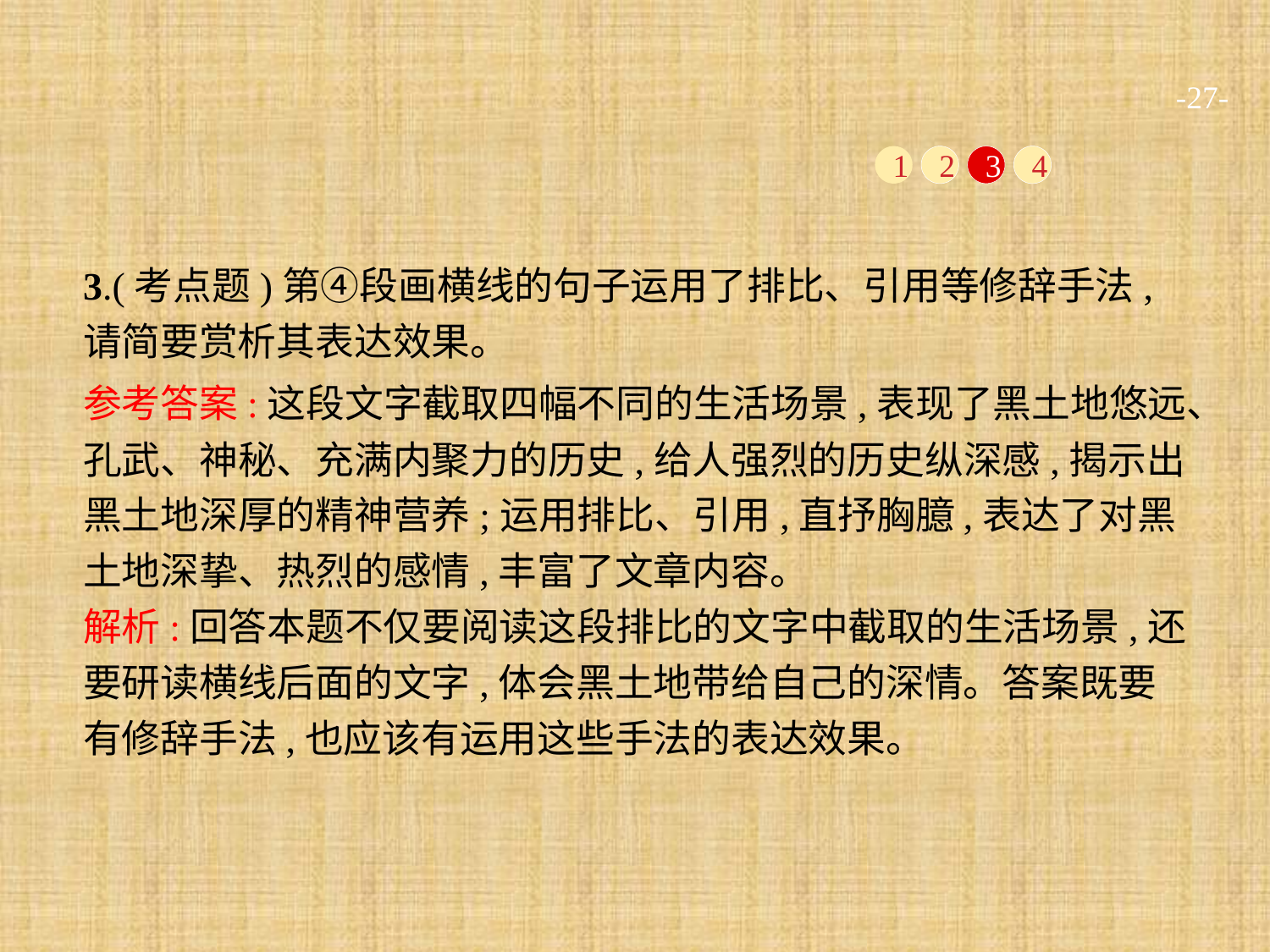

-27-
1
2
3
4
3.(考点题)第④段画横线的句子运用了排比、引用等修辞手法,请简要赏析其表达效果。
参考答案:这段文字截取四幅不同的生活场景,表现了黑土地悠远、孔武、神秘、充满内聚力的历史,给人强烈的历史纵深感,揭示出黑土地深厚的精神营养;运用排比、引用,直抒胸臆,表达了对黑土地深挚、热烈的感情,丰富了文章内容。
解析:回答本题不仅要阅读这段排比的文字中截取的生活场景,还要研读横线后面的文字,体会黑土地带给自己的深情。答案既要有修辞手法,也应该有运用这些手法的表达效果。